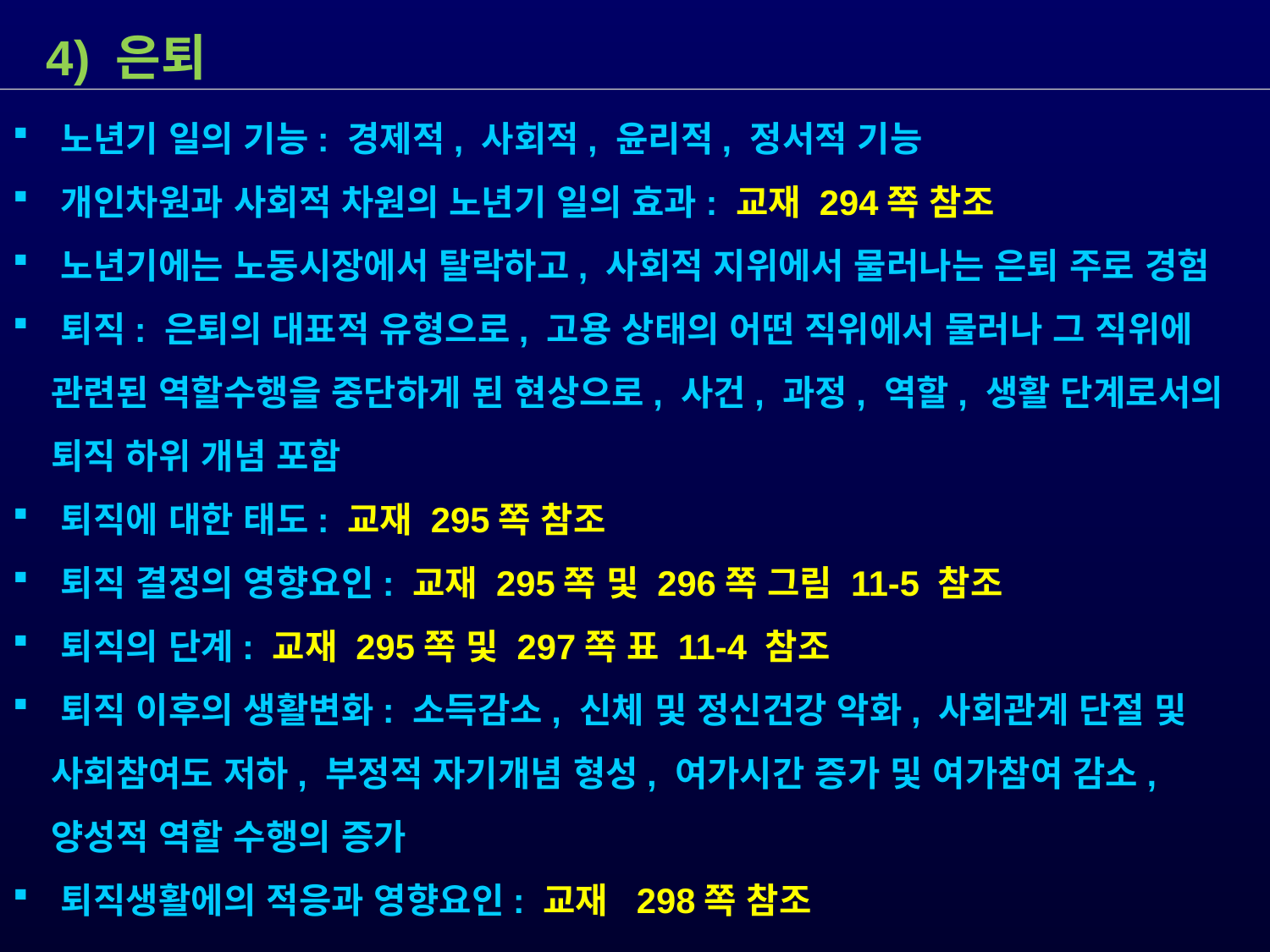

4) 은퇴
 노년기 일의 기능: 경제적, 사회적, 윤리적, 정서적 기능
 개인차원과 사회적 차원의 노년기 일의 효과: 교재 294쪽 참조
 노년기에는 노동시장에서 탈락하고, 사회적 지위에서 물러나는 은퇴 주로 경험
 퇴직: 은퇴의 대표적 유형으로, 고용 상태의 어떤 직위에서 물러나 그 직위에
   관련된 역할수행을 중단하게 된 현상으로, 사건, 과정, 역할, 생활 단계로서의
   퇴직 하위 개념 포함
 퇴직에 대한 태도: 교재 295쪽 참조
 퇴직 결정의 영향요인: 교재 295쪽 및 296쪽 그림 11-5 참조
 퇴직의 단계: 교재 295쪽 및 297쪽 표 11-4 참조
 퇴직 이후의 생활변화: 소득감소, 신체 및 정신건강 악화, 사회관계 단절 및
   사회참여도 저하, 부정적 자기개념 형성, 여가시간 증가 및 여가참여 감소,
   양성적 역할 수행의 증가
 퇴직생활에의 적응과 영향요인: 교재  298쪽 참조